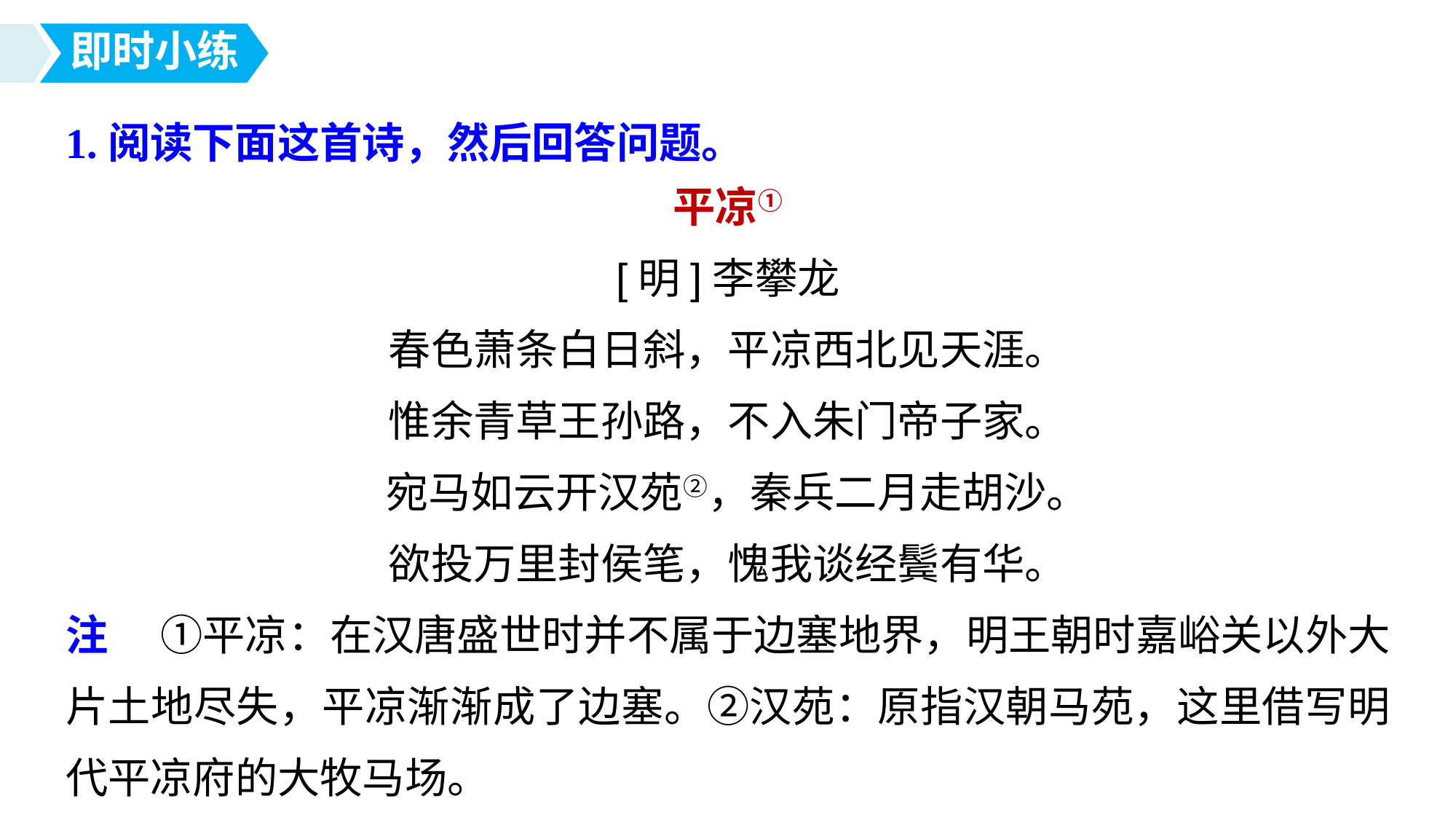

即时小练

1.阅读下面这首诗，然后回答问题。
平凉①
[明]李攀龙
春色萧条白日斜，平凉西北见天涯。
惟余青草王孙路，不入朱门帝子家。
 宛马如云开汉苑②，秦兵二月走胡沙。
欲投万里封侯笔，愧我谈经鬓有华。
注 　①平凉：在汉唐盛世时并不属于边塞地界，明王朝时嘉峪关以外大片土地尽失，平凉渐渐成了边塞。②汉苑：原指汉朝马苑，这里借写明代平凉府的大牧马场。